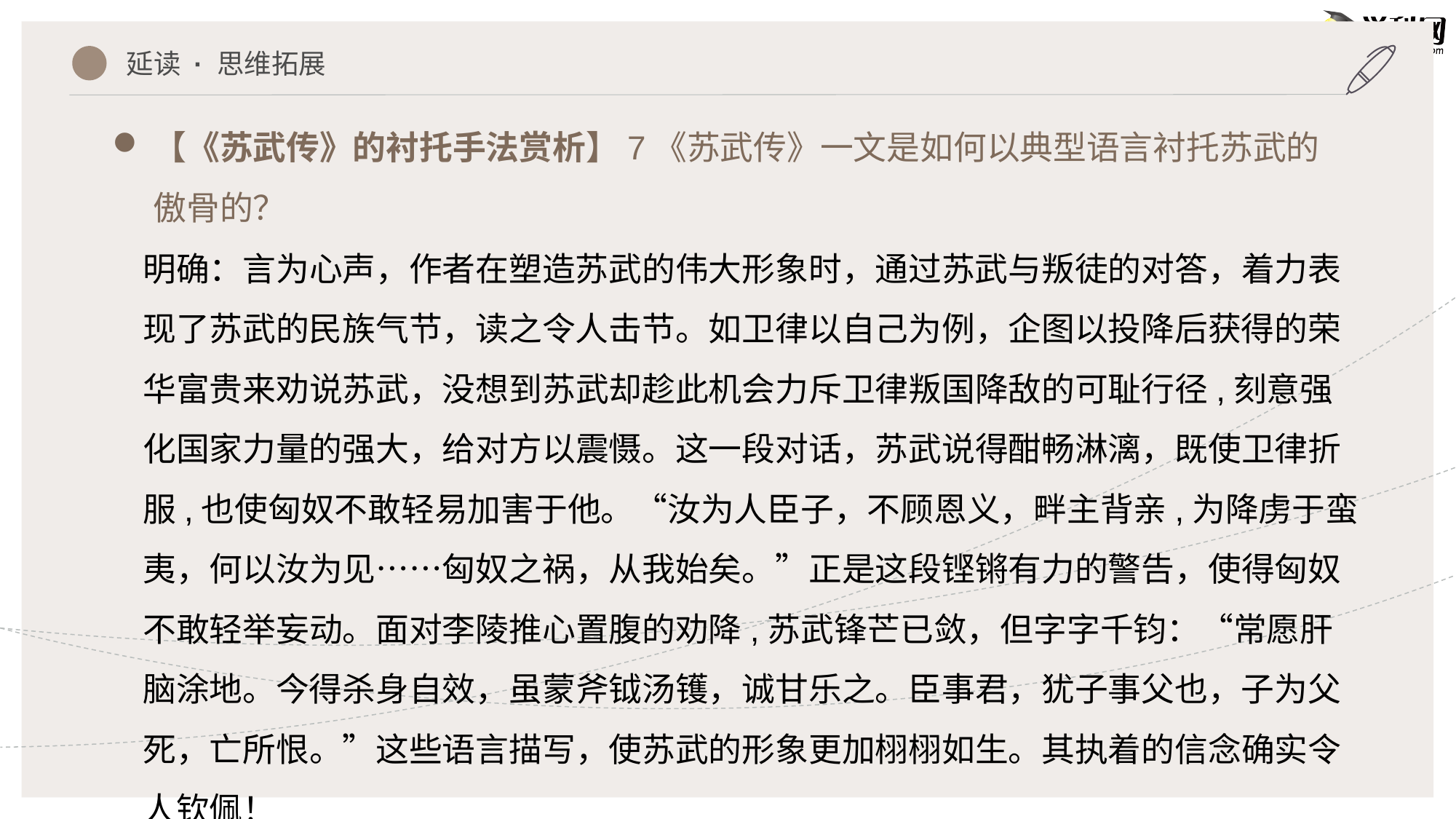

延读 · 思维拓展

【《苏武传》的衬托手法赏析】7《苏武传》一文是如何以典型语言衬托苏武的傲骨的？
明确：言为心声，作者在塑造苏武的伟大形象时，通过苏武与叛徒的对答，着力表现了苏武的民族气节，读之令人击节。如卫律以自己为例，企图以投降后获得的荣华富贵来劝说苏武，没想到苏武却趁此机会力斥卫律叛国降敌的可耻行径,刻意强化国家力量的强大，给对方以震慑。这一段对话，苏武说得酣畅淋漓，既使卫律折服,也使匈奴不敢轻易加害于他。“汝为人臣子，不顾恩义，畔主背亲,为降虏于蛮夷，何以汝为见……匈奴之祸，从我始矣。”正是这段铿锵有力的警告，使得匈奴不敢轻举妄动。面对李陵推心置腹的劝降,苏武锋芒已敛，但字字千钧：“常愿肝脑涂地。今得杀身自效，虽蒙斧钺汤镬，诚甘乐之。臣事君，犹子事父也，子为父死，亡所恨。”这些语言描写，使苏武的形象更加栩栩如生。其执着的信念确实令人钦佩！